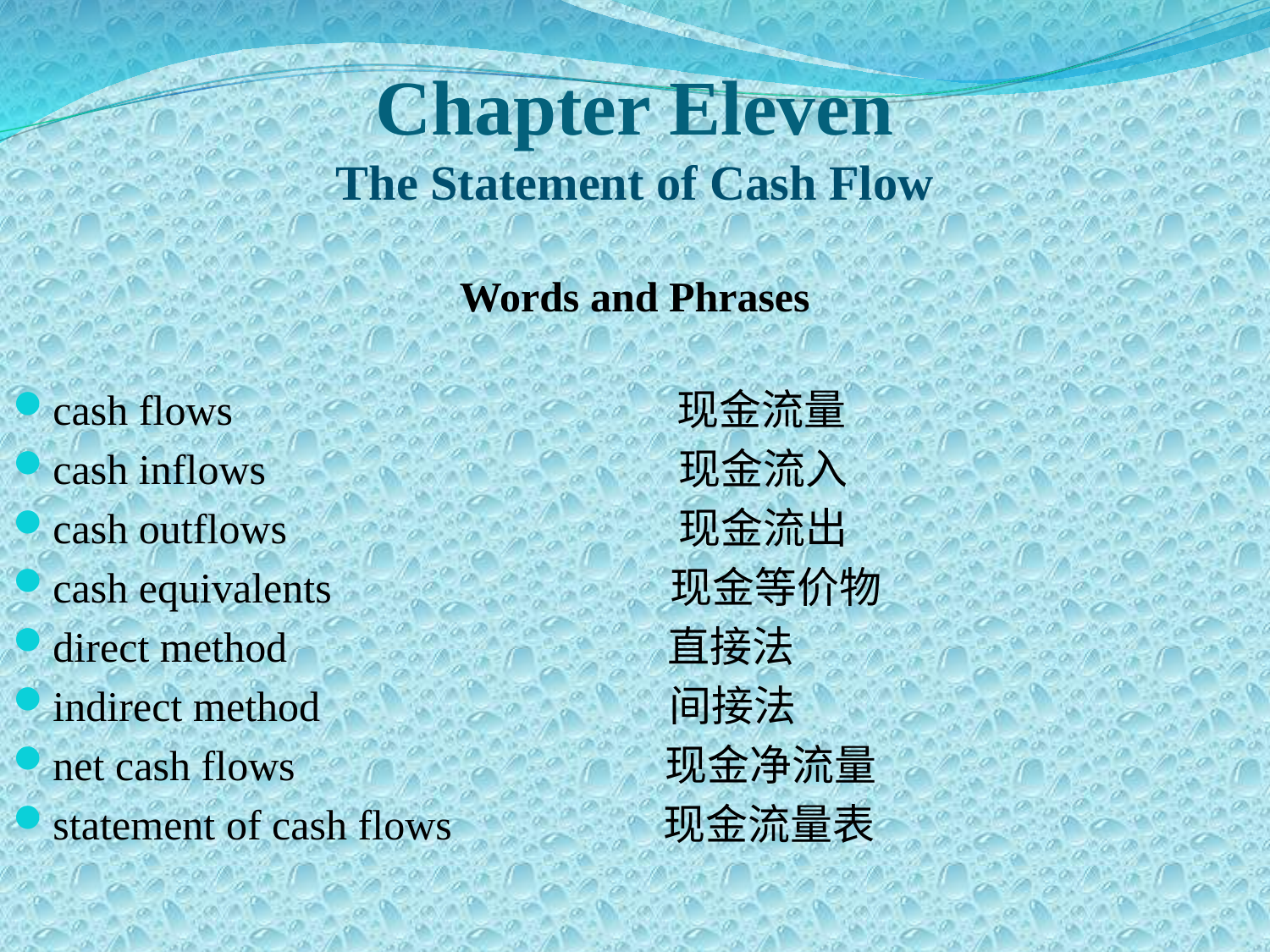

# Chapter Eleven The Statement of Cash Flow
Words and Phrases

cash flows                                         现金流量
cash inflows                                      现金流入
cash outflows                                    现金流出
cash equivalents                               现金等价物
direct method                                   直接法
indirect method                                间接法
net cash flows                                  现金净流量
statement of cash flows                   现金流量表